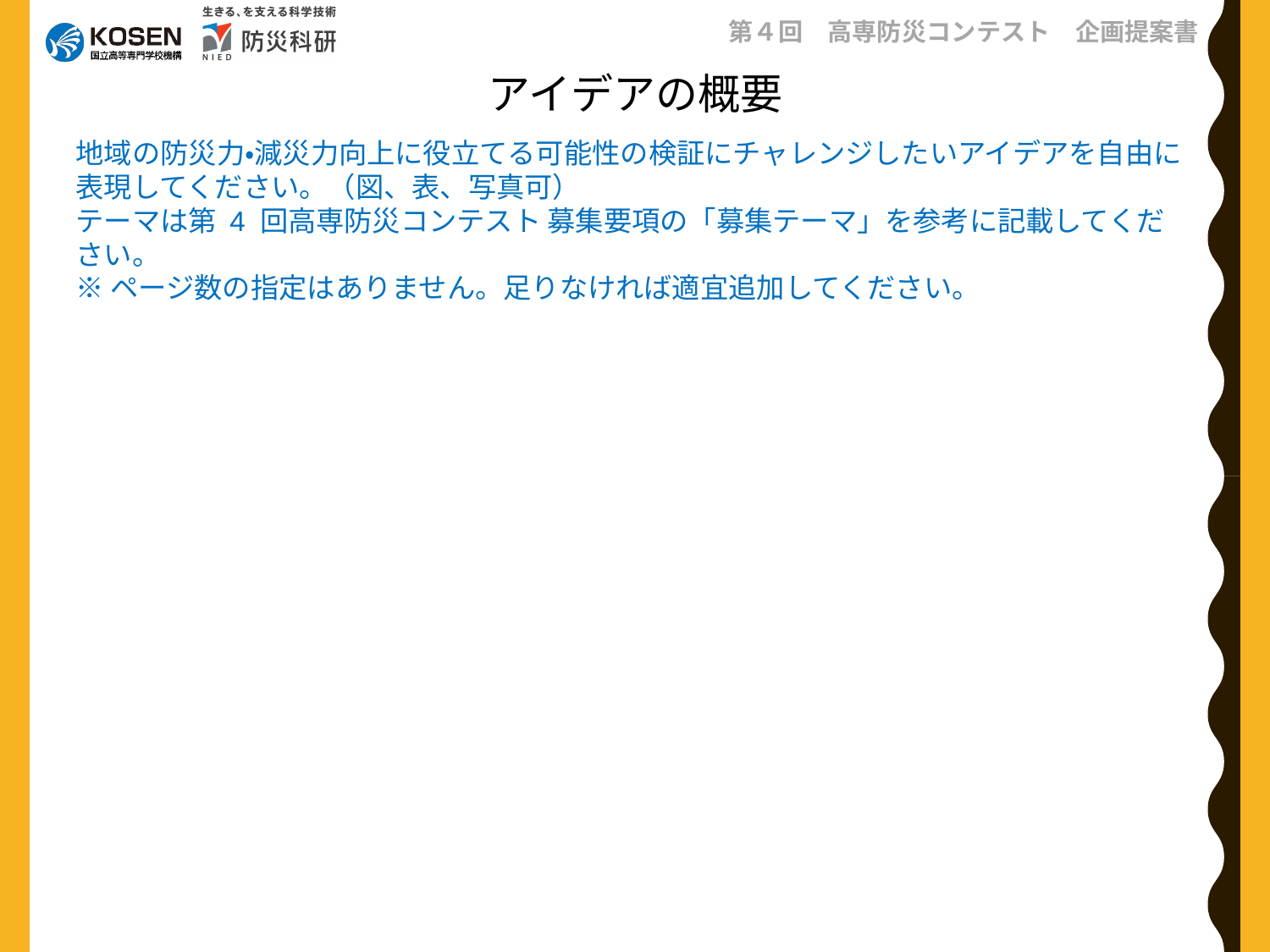

アイデアの概要
地域の防災力・減災力向上に役立てる可能性の検証にチャレンジしたいアイデアを自由に表現してください。（図、表、写真可）
テーマは第 4 回高専防災コンテスト 募集要項の「募集テーマ」を参考に記載してください。
※ページ数の指定はありません。足りなければ適宜追加してください。